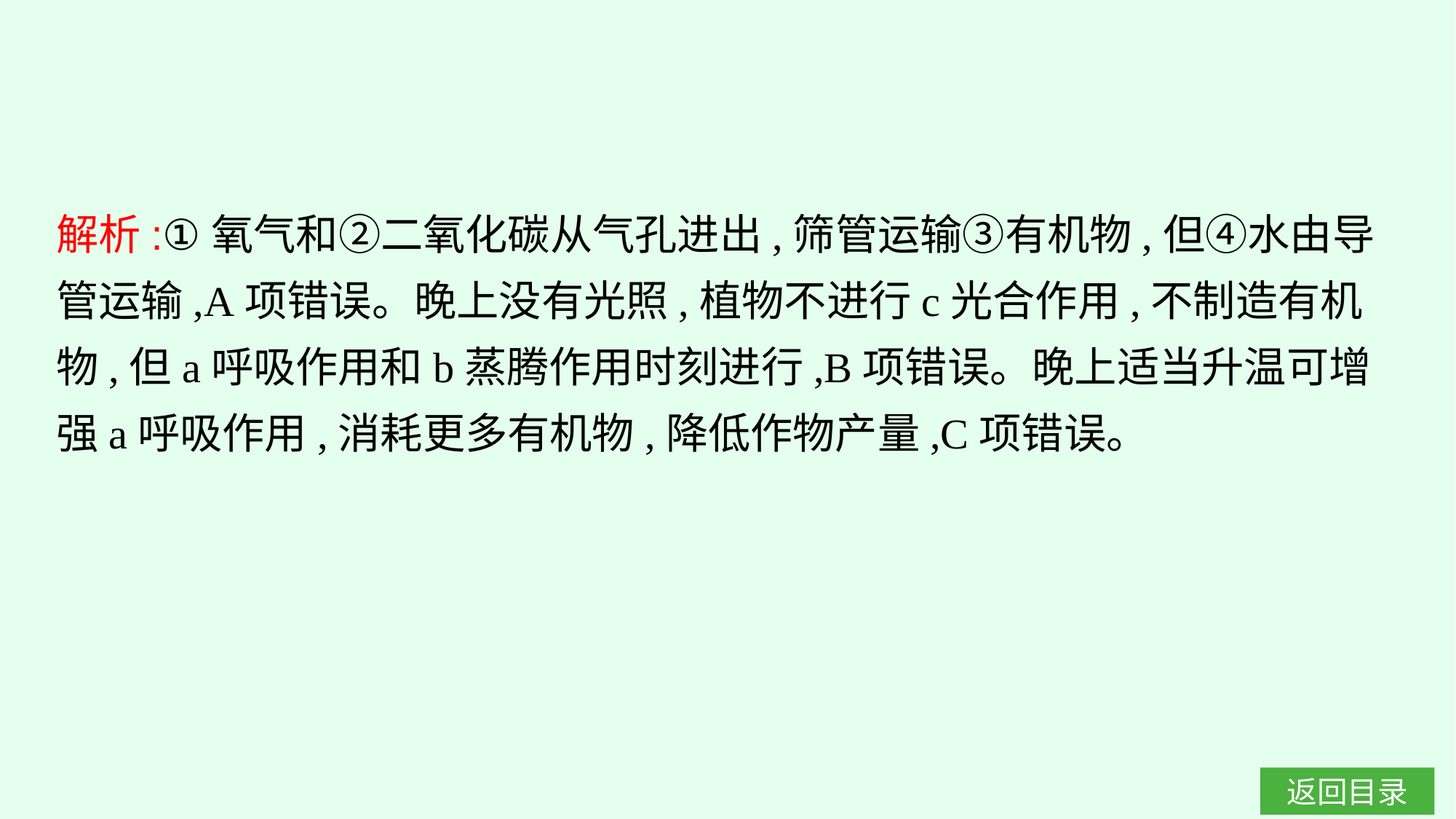

解析:①氧气和②二氧化碳从气孔进出,筛管运输③有机物,但④水由导管运输,A项错误。晚上没有光照,植物不进行c光合作用,不制造有机物,但a呼吸作用和b蒸腾作用时刻进行,B项错误。晚上适当升温可增强a呼吸作用,消耗更多有机物,降低作物产量,C项错误。